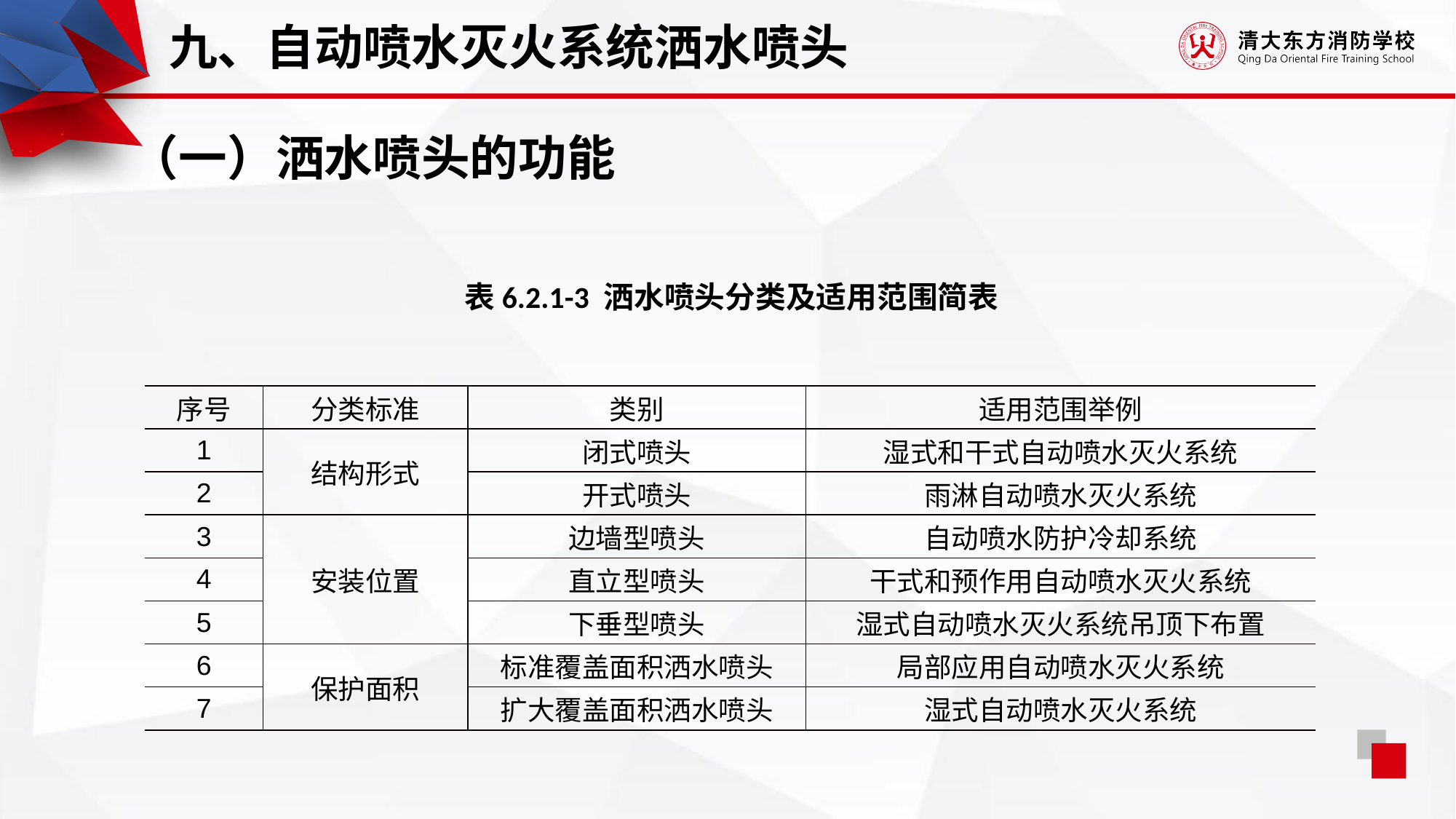

九、自动喷水灭火系统洒水喷头

（一）洒水喷头的功能
表6.2.1-3 洒水喷头分类及适用范围简表
| 序号 | 分类标准 | 类别 | 适用范围举例 |
| --- | --- | --- | --- |
| 1 | 结构形式 | 闭式喷头 | 湿式和干式自动喷水灭火系统 |
| 2 |  | 开式喷头 | 雨淋自动喷水灭火系统 |
| 3 | 安装位置 | 边墙型喷头 | 自动喷水防护冷却系统 |
| 4 |  | 直立型喷头 | 干式和预作用自动喷水灭火系统 |
| 5 |  | 下垂型喷头 | 湿式自动喷水灭火系统吊顶下布置 |
| 6 | 保护面积 | 标准覆盖面积洒水喷头 | 局部应用自动喷水灭火系统 |
| 7 |  | 扩大覆盖面积洒水喷头 | 湿式自动喷水灭火系统 |